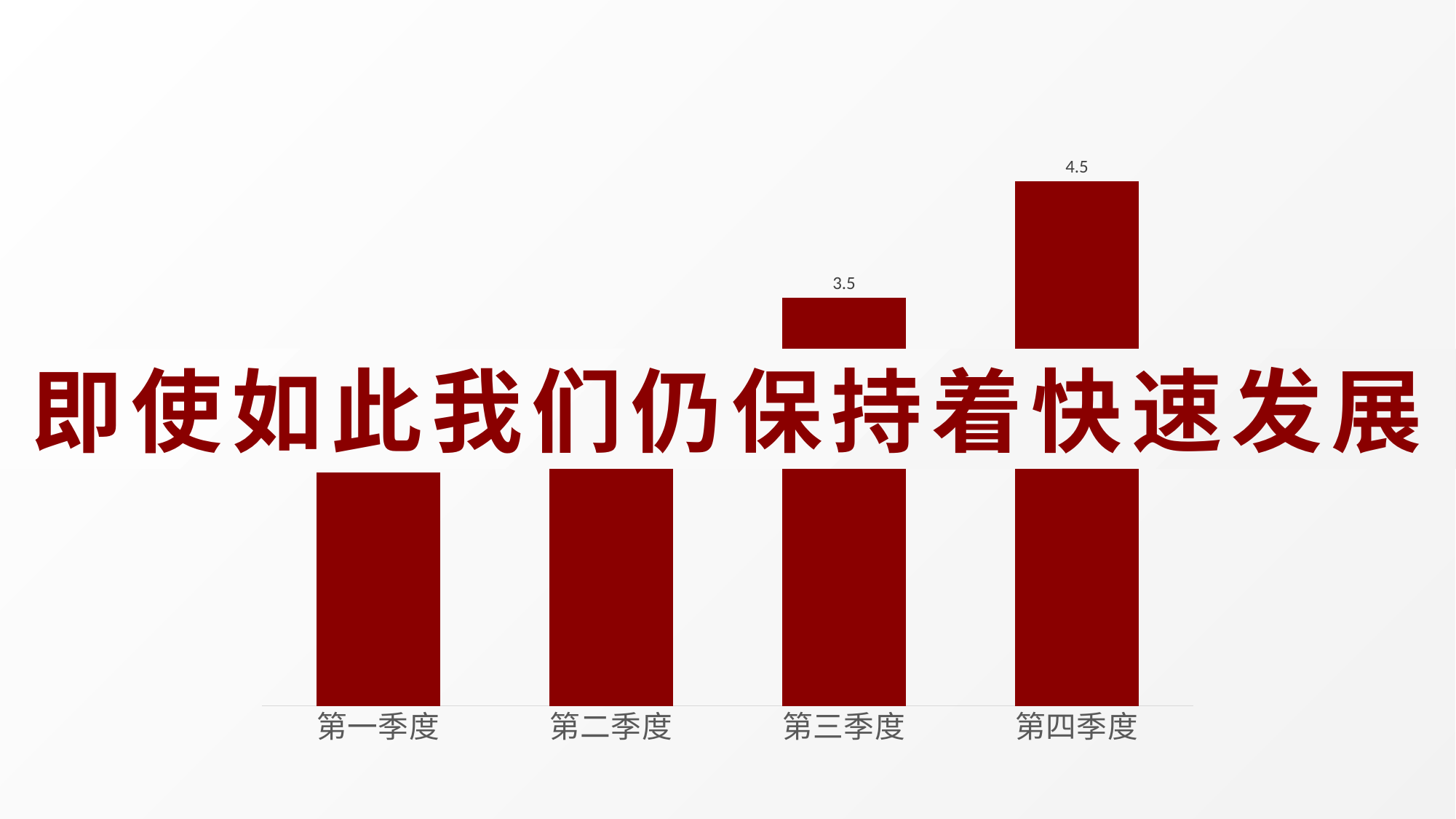

### Chart

| Category | 系列 1 |
|---|---|
| 第一季度 | 2.0 |
| 第二季度 | 2.5 |
| 第三季度 | 3.5 |
| 第四季度 | 4.5 |
即使如此我们仍保持着快速发展